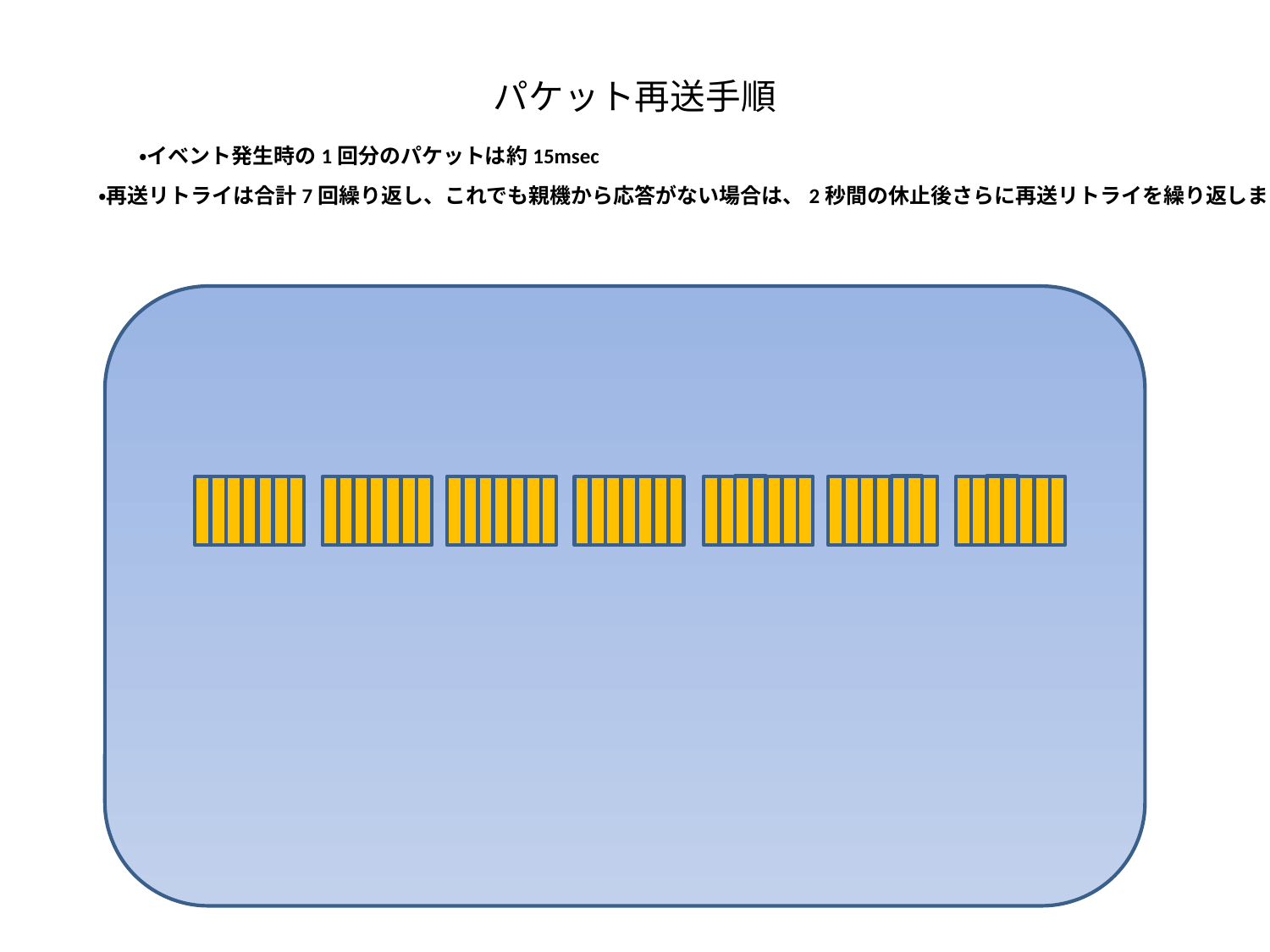

# パケット再送手順
・イベント発生時の1回分のパケットは約15msec
・再送リトライは合計7回繰り返し、これでも親機から応答がない場合は、2秒間の休止後さらに再送リトライを繰り返します。